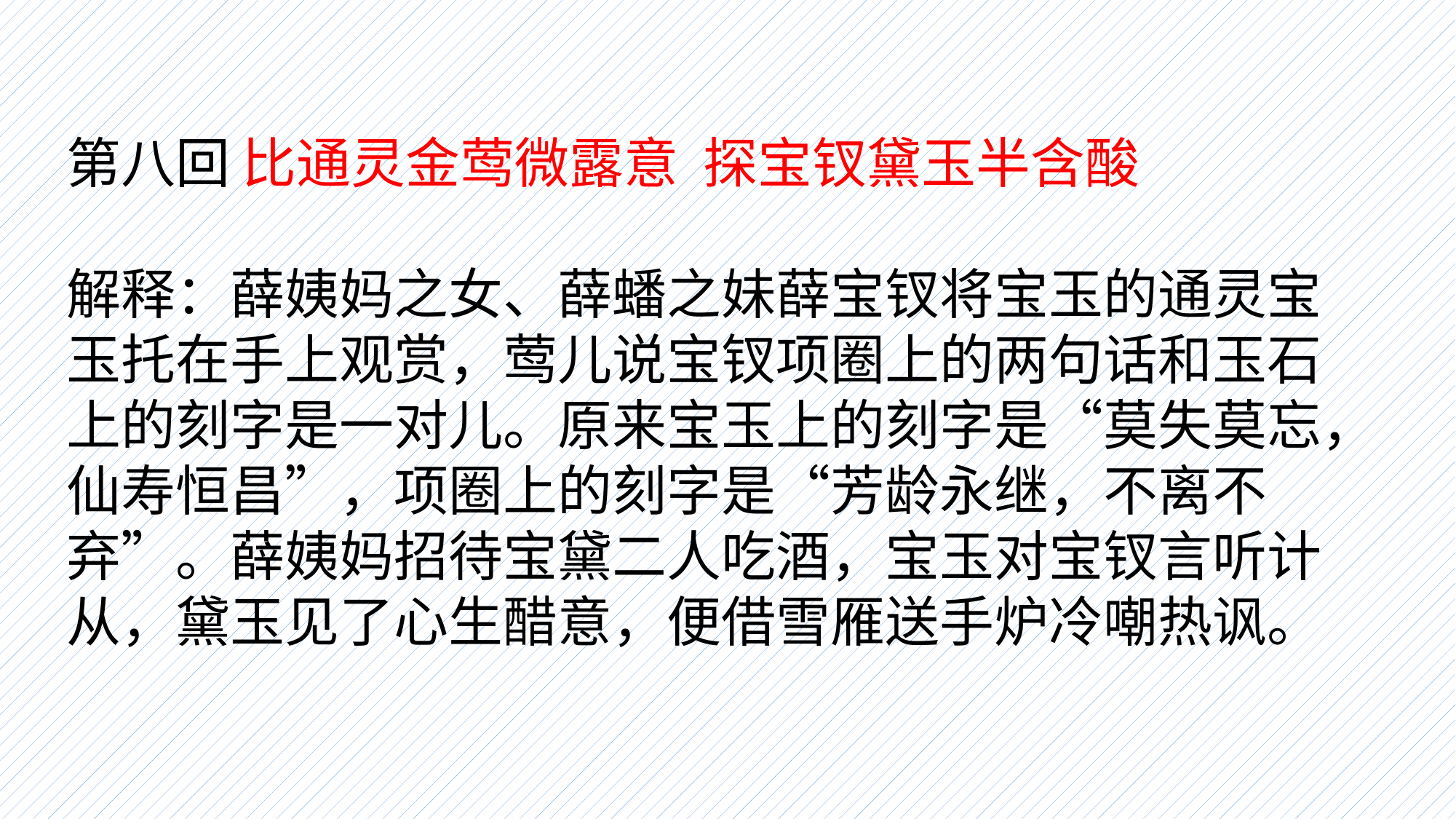

第八回 比通灵金莺微露意  探宝钗黛玉半含酸

解释：薛姨妈之女、薛蟠之妹薛宝钗将宝玉的通灵宝玉托在手上观赏，莺儿说宝钗项圈上的两句话和玉石上的刻字是一对儿。原来宝玉上的刻字是“莫失莫忘，仙寿恒昌”，项圈上的刻字是“芳龄永继，不离不弃”。薛姨妈招待宝黛二人吃酒，宝玉对宝钗言听计从，黛玉见了心生醋意，便借雪雁送手炉冷嘲热讽。